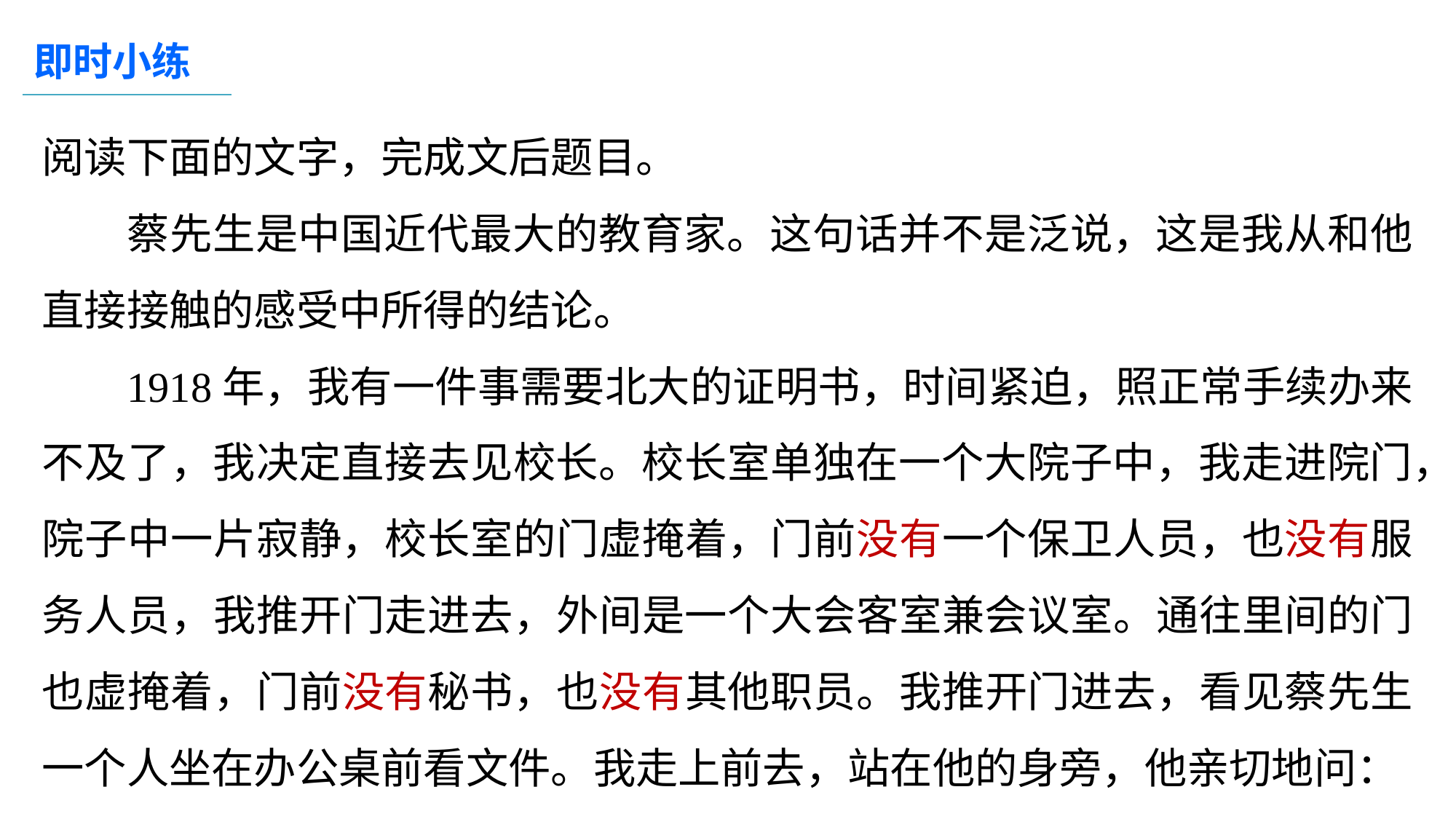

即时小练
阅读下面的文字，完成文后题目。
蔡先生是中国近代最大的教育家。这句话并不是泛说，这是我从和他直接接触的感受中所得的结论。
1918年，我有一件事需要北大的证明书，时间紧迫，照正常手续办来不及了，我决定直接去见校长。校长室单独在一个大院子中，我走进院门，院子中一片寂静，校长室的门虚掩着，门前没有一个保卫人员，也没有服务人员，我推开门走进去，外间是一个大会客室兼会议室。通往里间的门也虚掩着，门前没有秘书，也没有其他职员。我推开门进去，看见蔡先生一个人坐在办公桌前看文件。我走上前去，站在他的身旁，他亲切地问：